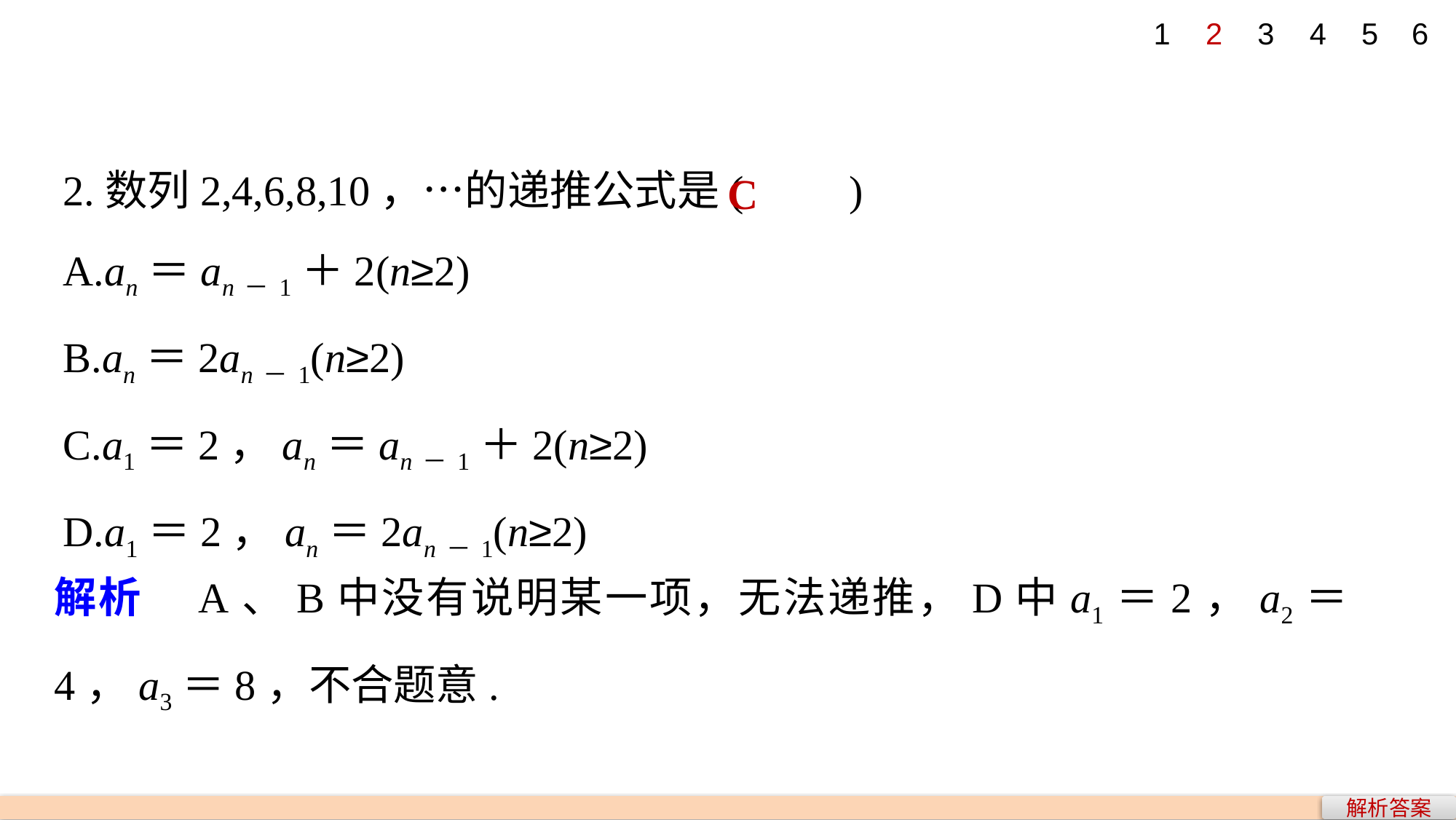

1
2
3
4
5
6
2.数列2,4,6,8,10，…的递推公式是(　　)
A.an＝an－1＋2(n≥2)
B.an＝2an－1(n≥2)
C.a1＝2，an＝an－1＋2(n≥2)
D.a1＝2，an＝2an－1(n≥2)
C
解析　A、B中没有说明某一项，无法递推，D中a1＝2，a2＝4，a3＝8，不合题意.
解析答案